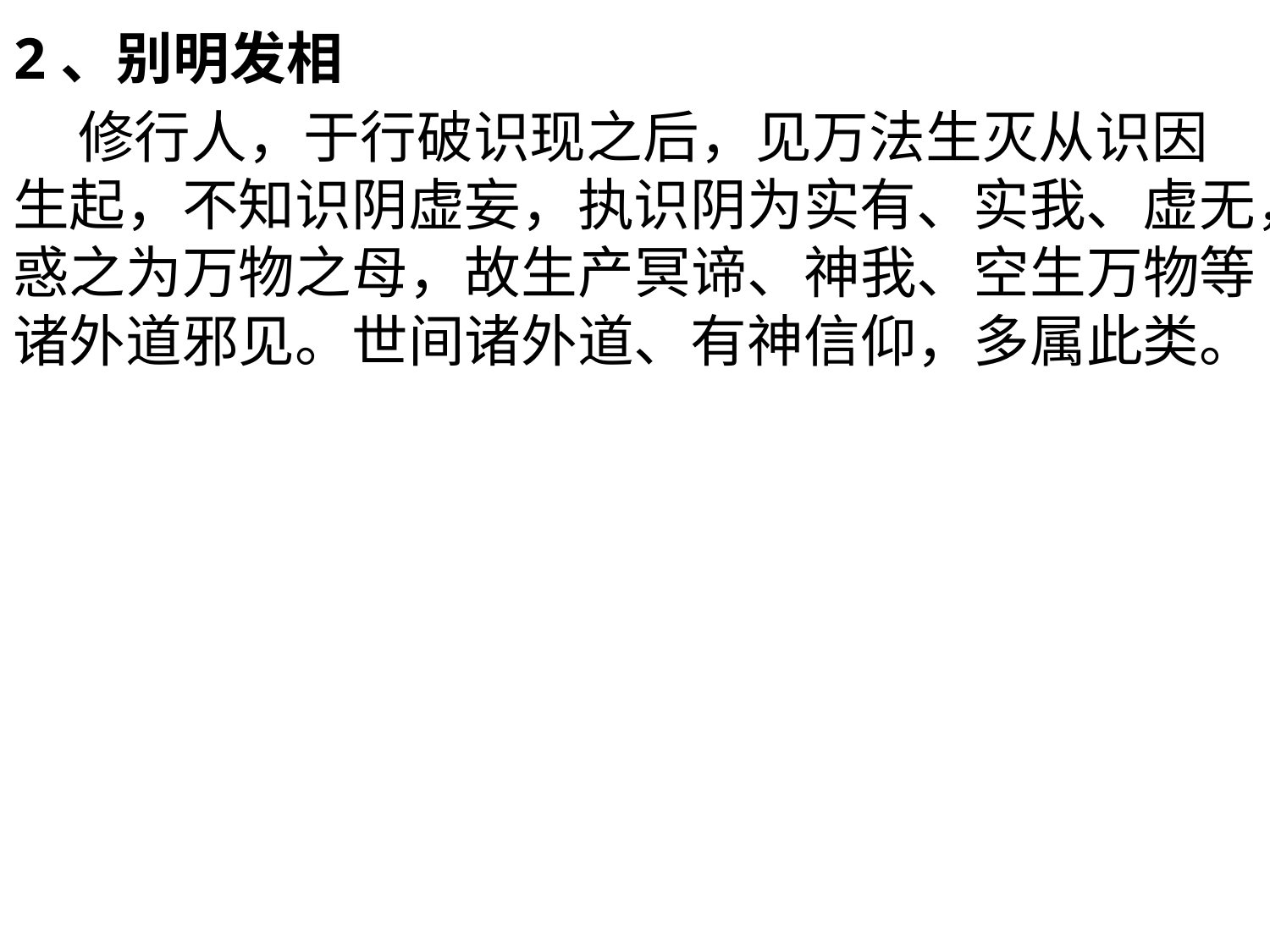

2、别明发相
    修行人，于行破识现之后，见万法生灭从识因生起，不知识阴虚妄，执识阴为实有、实我、虚无，惑之为万物之母，故生产冥谛、神我、空生万物等诸外道邪见。世间诸外道、有神信仰，多属此类。